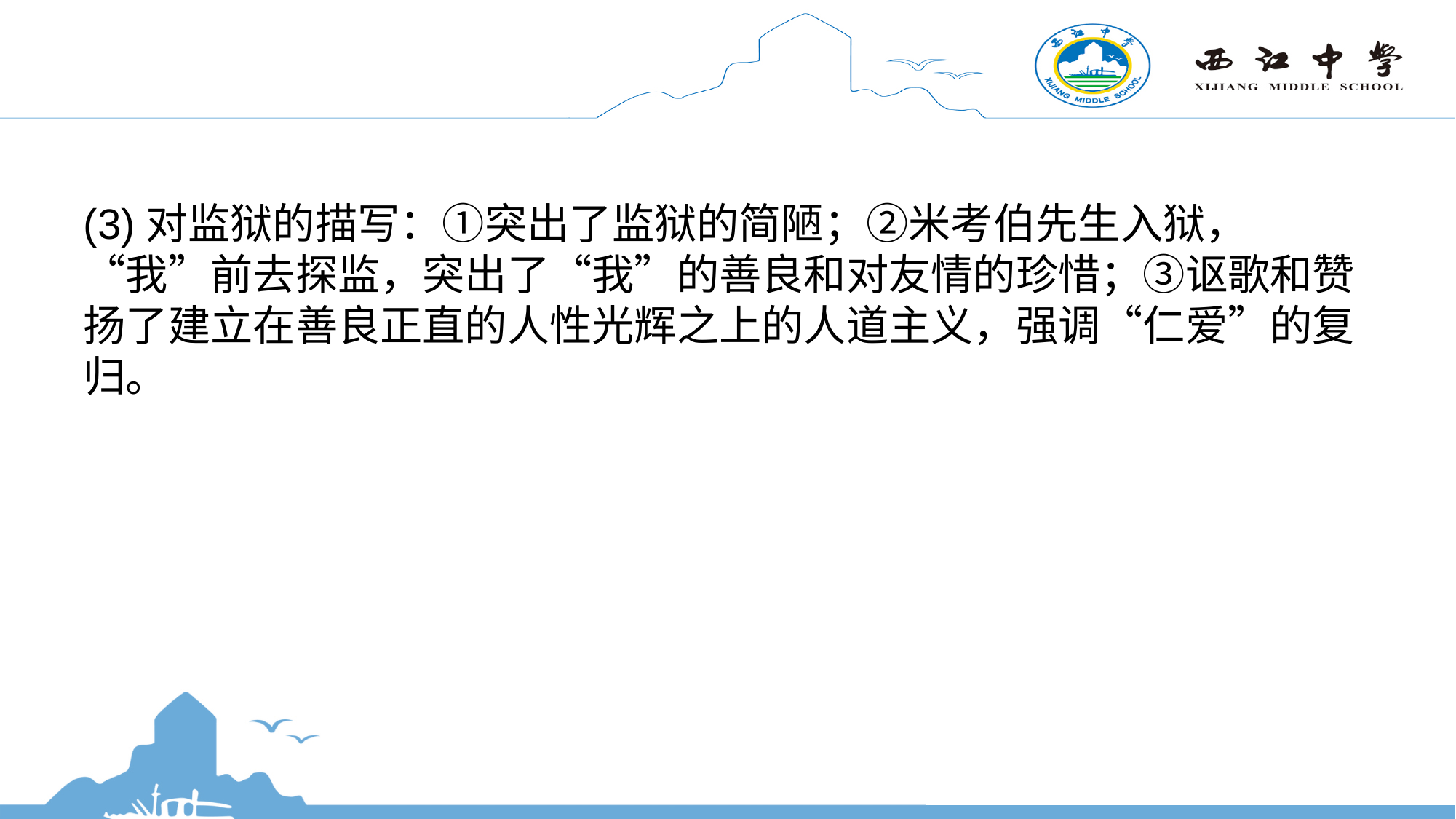

#
(3)对监狱的描写：①突出了监狱的简陋；②米考伯先生入狱，“我”前去探监，突出了“我”的善良和对友情的珍惜；③讴歌和赞扬了建立在善良正直的人性光辉之上的人道主义，强调“仁爱”的复归。